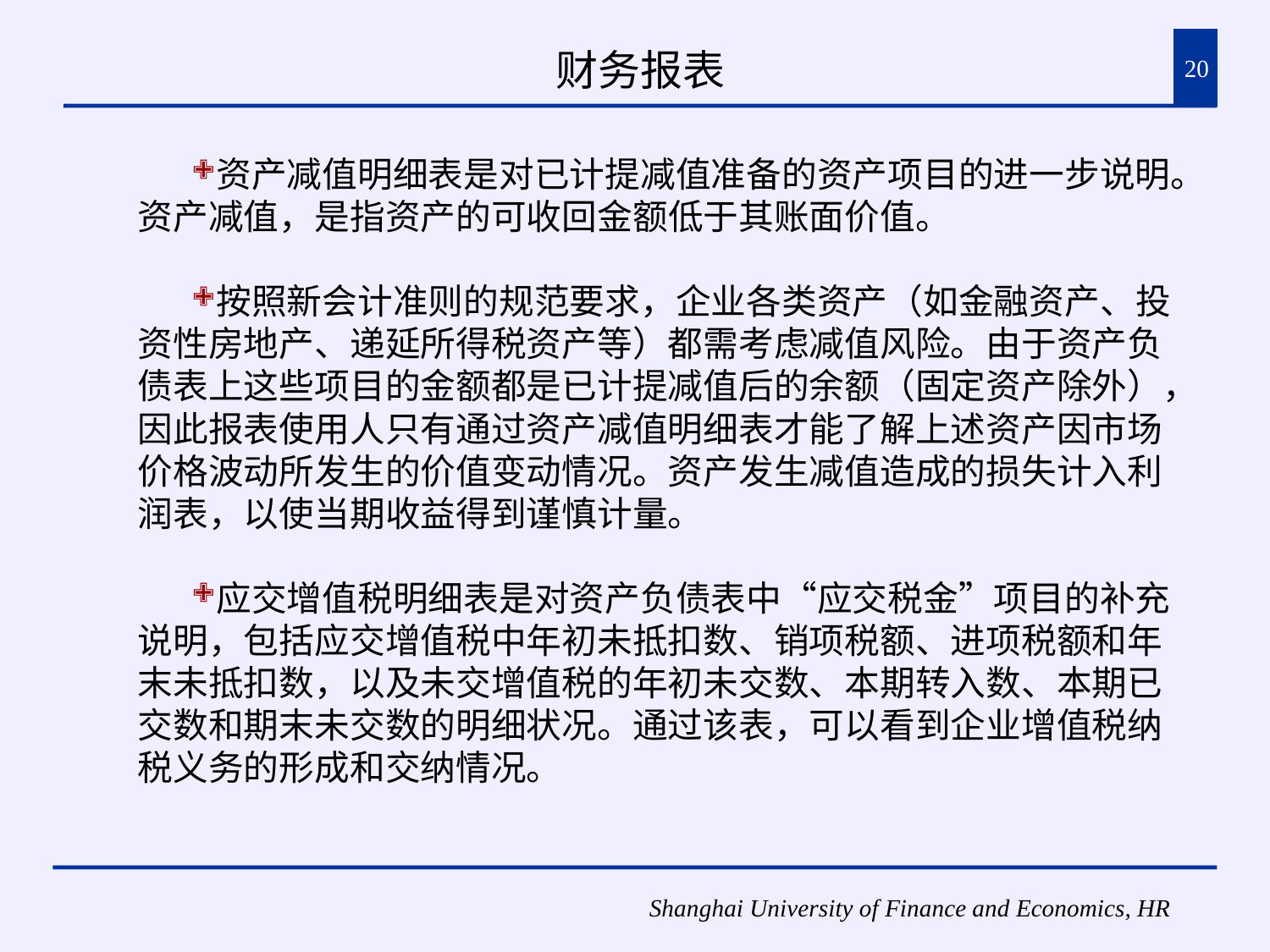

# 财务报表
20
资产减值明细表是对已计提减值准备的资产项目的进一步说明。资产减值，是指资产的可收回金额低于其账面价值。

按照新会计准则的规范要求，企业各类资产（如金融资产、投资性房地产、递延所得税资产等）都需考虑减值风险。由于资产负债表上这些项目的金额都是已计提减值后的余额（固定资产除外），因此报表使用人只有通过资产减值明细表才能了解上述资产因市场价格波动所发生的价值变动情况。资产发生减值造成的损失计入利润表，以使当期收益得到谨慎计量。

应交增值税明细表是对资产负债表中“应交税金”项目的补充说明，包括应交增值税中年初未抵扣数、销项税额、进项税额和年末未抵扣数，以及未交增值税的年初未交数、本期转入数、本期已交数和期末未交数的明细状况。通过该表，可以看到企业增值税纳税义务的形成和交纳情况。